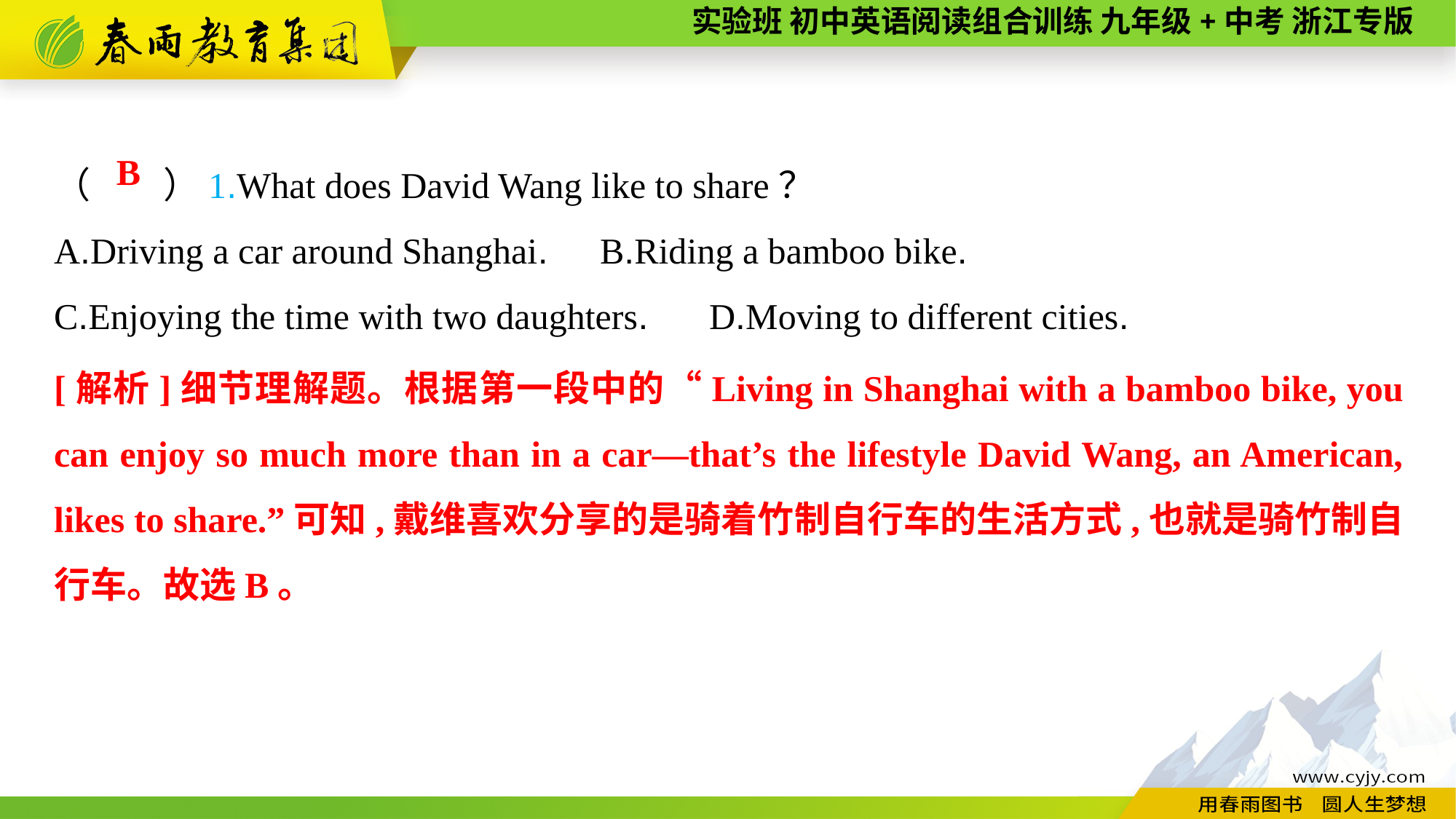

（　　）1.What does David Wang like to share？
A.Driving a car around Shanghai.	B.Riding a bamboo bike.
C.Enjoying the time with two daughters.	D.Moving to different cities.
B
[解析]细节理解题。根据第一段中的“Living in Shanghai with a bamboo bike, you can enjoy so much more than in a car—that’s the lifestyle David Wang, an American, likes to share.”可知,戴维喜欢分享的是骑着竹制自行车的生活方式,也就是骑竹制自行车。故选B。